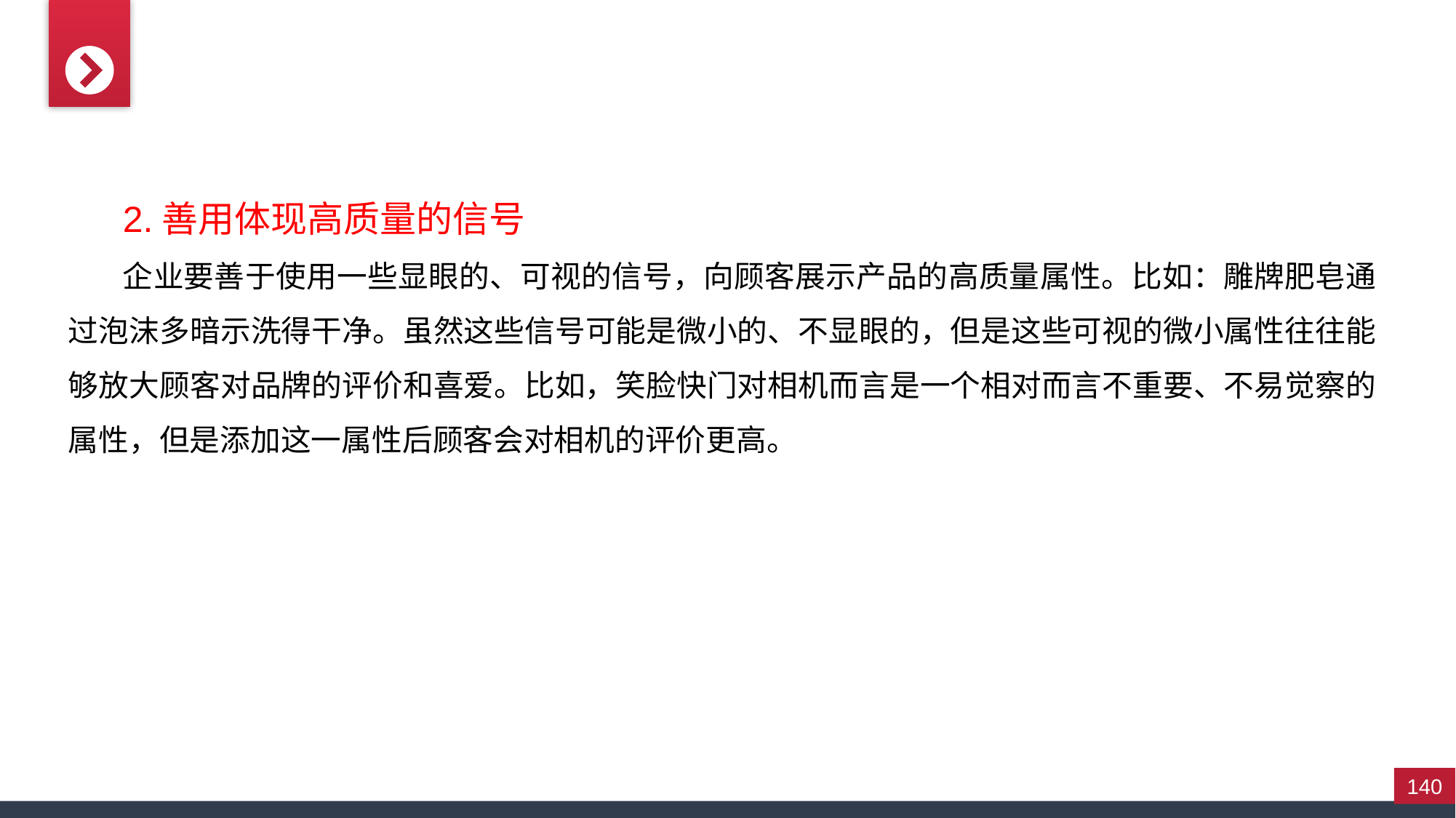

2.善用体现高质量的信号
企业要善于使用一些显眼的、可视的信号，向顾客展示产品的高质量属性。比如：雕牌肥皂通过泡沫多暗示洗得干净。虽然这些信号可能是微小的、不显眼的，但是这些可视的微小属性往往能够放大顾客对品牌的评价和喜爱。比如，笑脸快门对相机而言是一个相对而言不重要、不易觉察的属性，但是添加这一属性后顾客会对相机的评价更高。